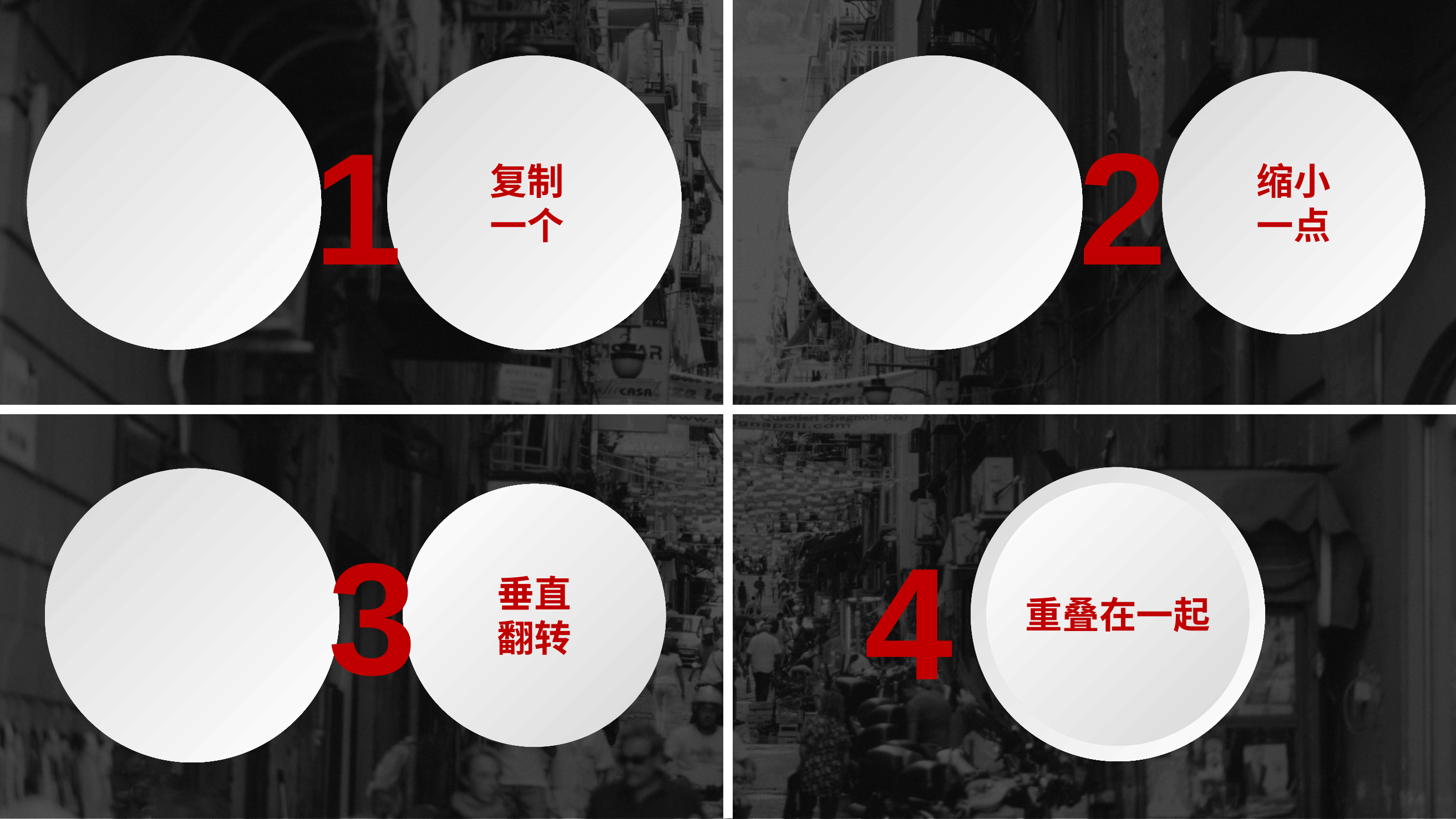

2
1
缩小一点
复制一个

3
4
垂直翻转
重叠在一起